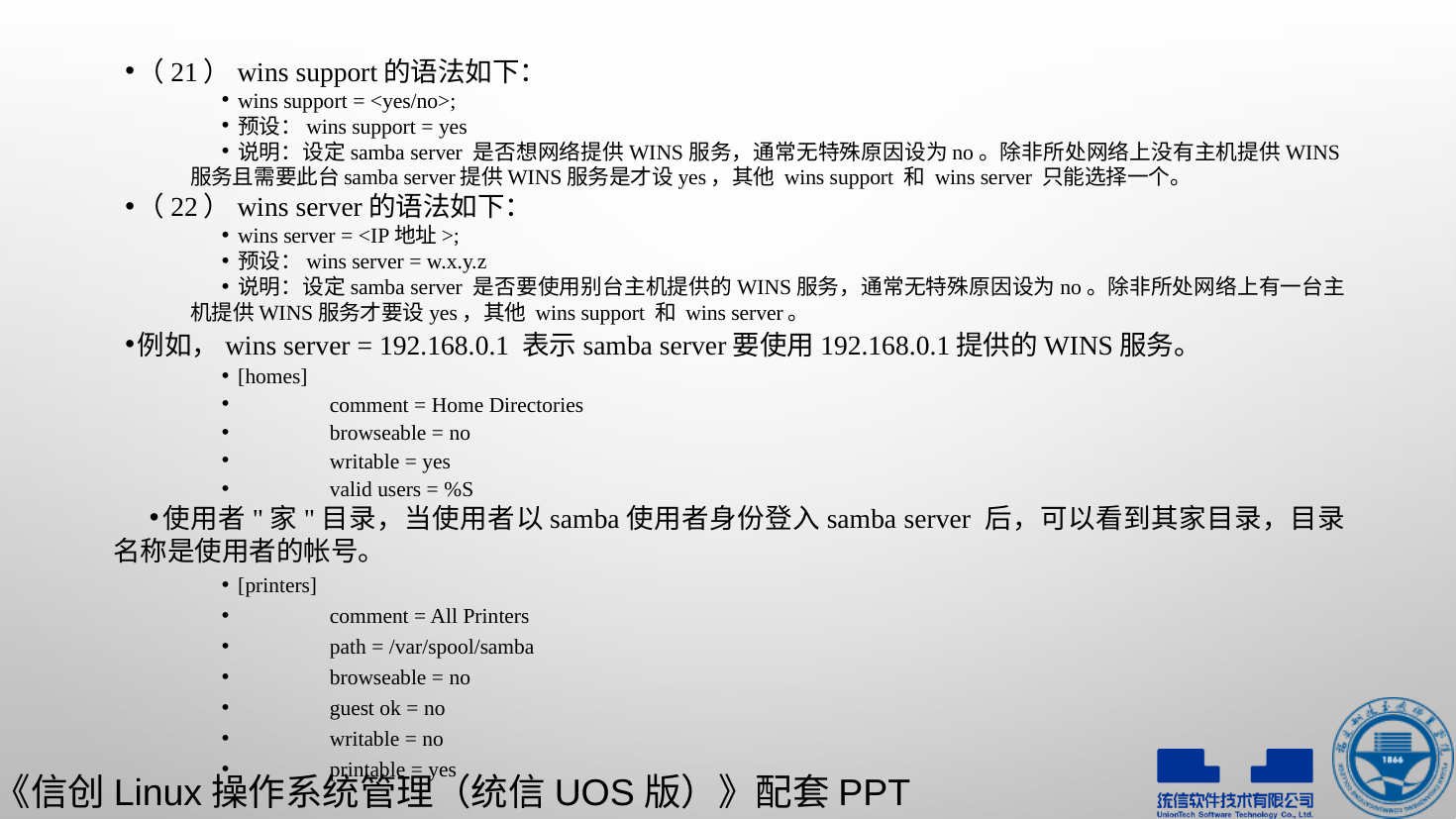

（21）wins support的语法如下：
wins support = <yes/no>;
预设：wins support = yes
说明：设定samba server 是否想网络提供WINS服务，通常无特殊原因设为no。除非所处网络上没有主机提供WINS服务且需要此台samba server提供WINS服务是才设yes，其他 wins support 和 wins server 只能选择一个。
（22）wins server的语法如下：
wins server = <IP地址>;
预设：wins server = w.x.y.z
说明：设定samba server 是否要使用别台主机提供的WINS服务，通常无特殊原因设为no。除非所处网络上有一台主机提供WINS服务才要设yes，其他 wins support 和 wins server。
例如，wins server = 192.168.0.1 表示samba server要使用192.168.0.1提供的WINS服务。
[homes]
	comment = Home Directories
	browseable = no
	writable = yes
	valid users = %S
使用者"家"目录，当使用者以samba使用者身份登入samba server 后，可以看到其家目录，目录名称是使用者的帐号。
[printers]
	comment = All Printers
	path = /var/spool/samba
	browseable = no
	guest ok = no
	writable = no
	printable = yes